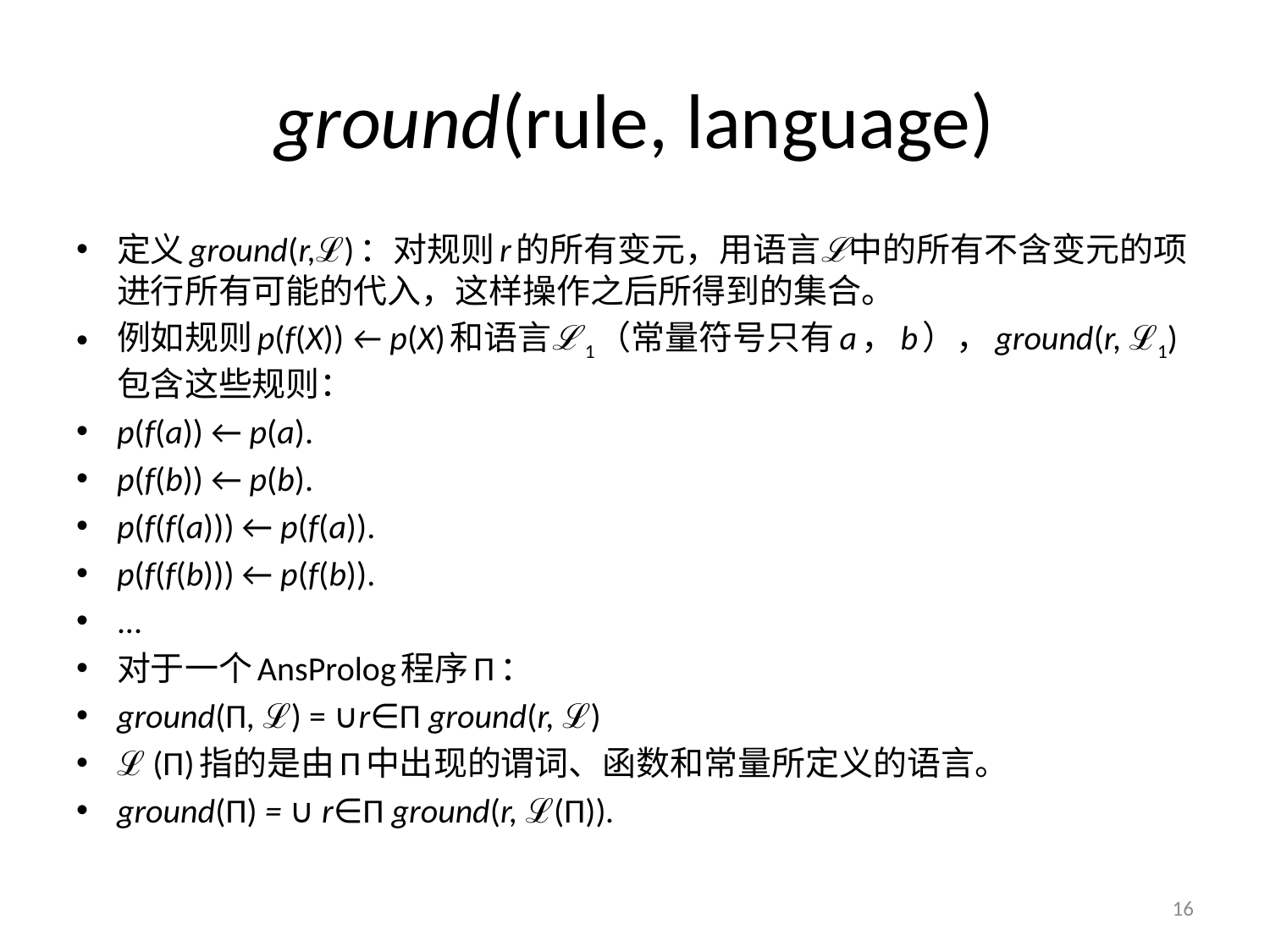

# ground(rule, language)
定义ground(r,ℒ)：对规则r的所有变元，用语言ℒ中的所有不含变元的项进行所有可能的代入，这样操作之后所得到的集合。
例如规则p(f(X)) ← p(X)和语言ℒ1（常量符号只有a，b），ground(r, ℒ1)包含这些规则：
p(f(a)) ← p(a).
p(f(b)) ← p(b).
p(f(f(a))) ← p(f(a)).
p(f(f(b))) ← p(f(b)).
...
对于一个AnsProlog程序Π：
ground(Π, ℒ) = ∪r∈Π ground(r, ℒ)
ℒ (Π)指的是由Π中出现的谓词、函数和常量所定义的语言。
ground(Π) = ∪ r∈Π ground(r, ℒ(Π)).
16